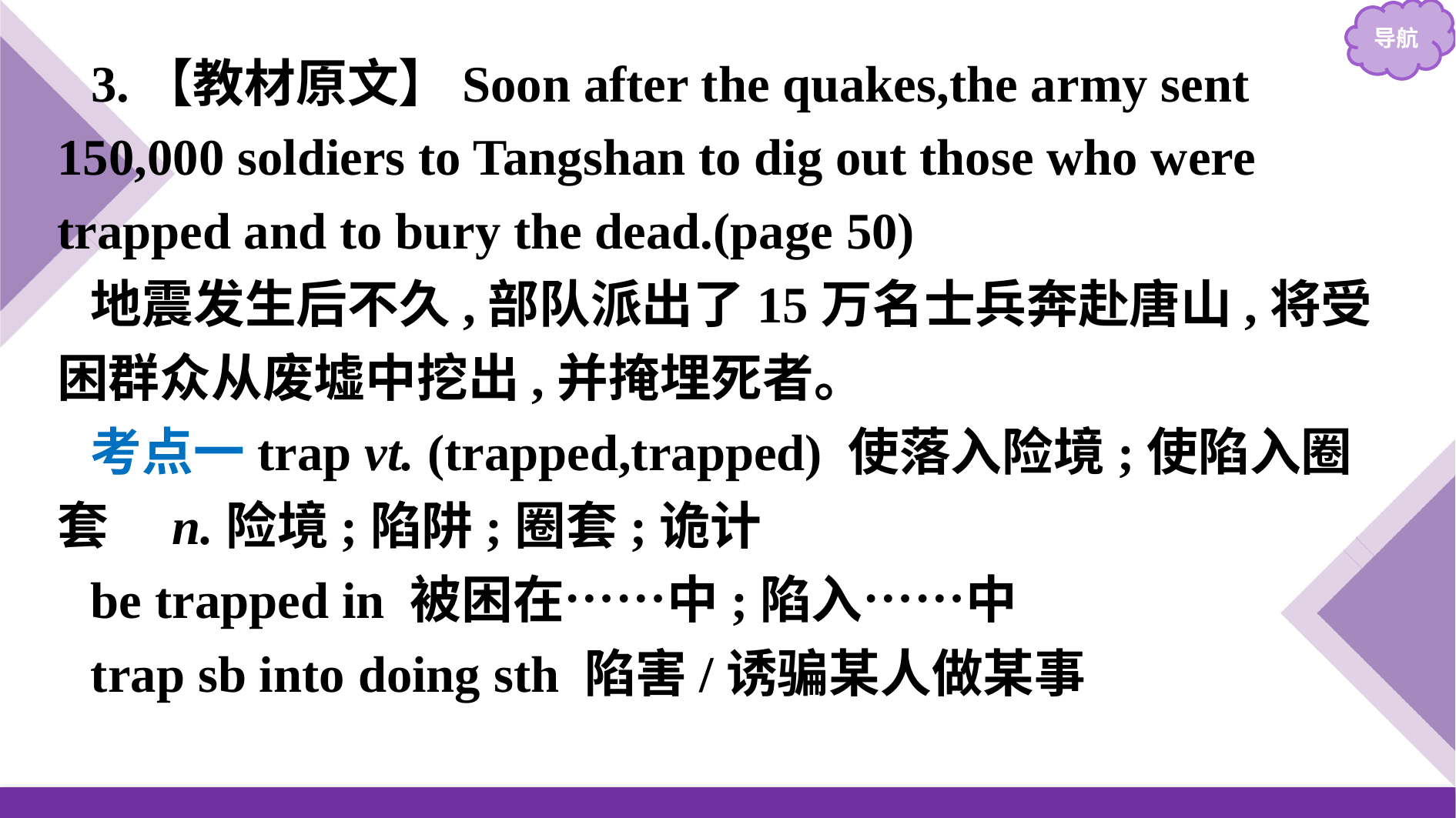

3.【教材原文】Soon after the quakes,the army sent 150,000 soldiers to Tangshan to dig out those who were trapped and to bury the dead.(page 50)
地震发生后不久,部队派出了15万名士兵奔赴唐山,将受困群众从废墟中挖出,并掩埋死者。
考点一trap vt. (trapped,trapped) 使落入险境;使陷入圈套　n.险境;陷阱;圈套;诡计
be trapped in 被困在……中;陷入……中
trap sb into doing sth 陷害/诱骗某人做某事